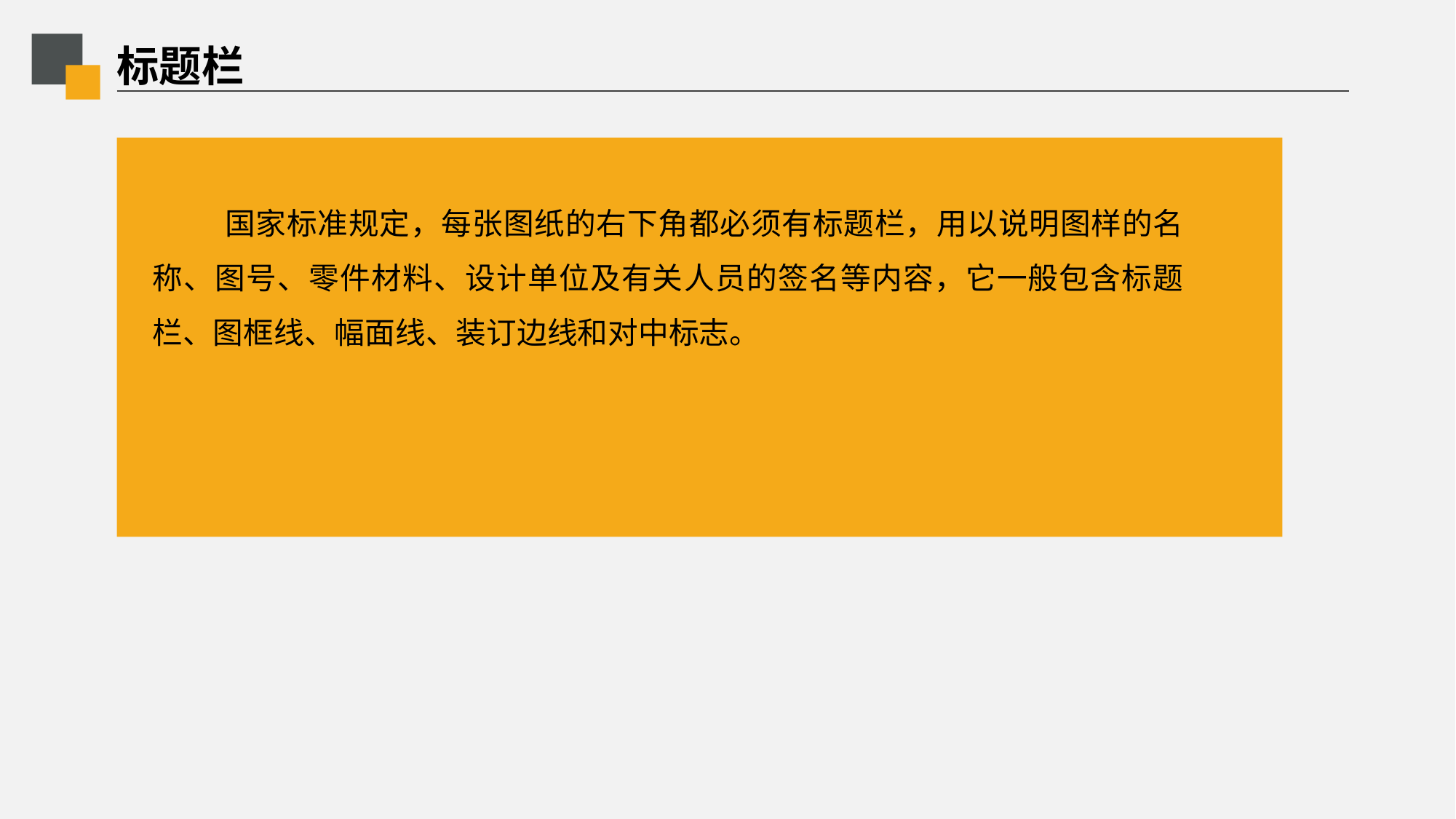

# 标题栏

国家标准规定，每张图纸的右下角都必须有标题栏，用以说明图样的名称、图号、零件材料、设计单位及有关人员的签名等内容，它一般包含标题栏、图框线、幅面线、装订边线和对中标志。